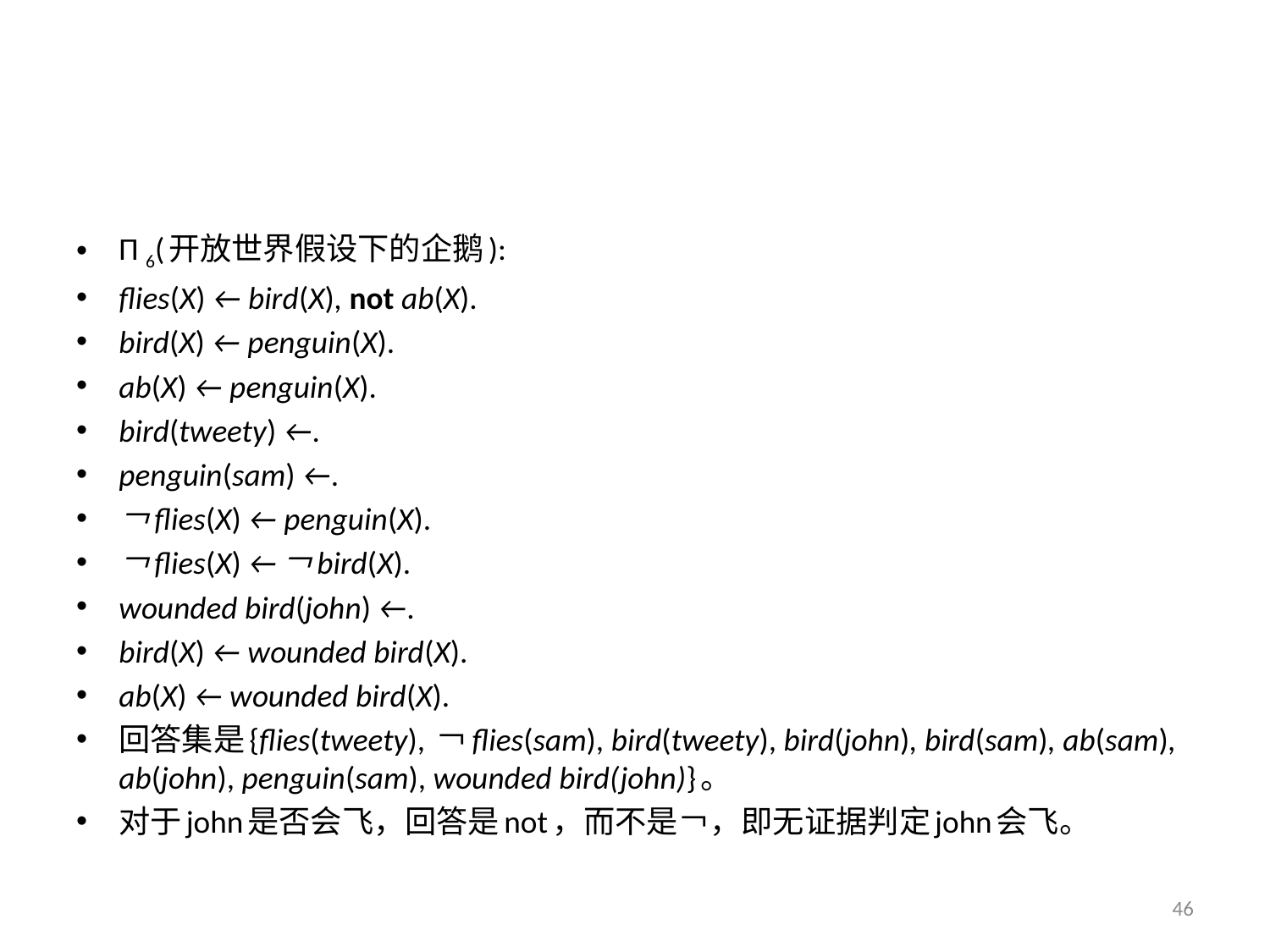

#
Π 6(开放世界假设下的企鹅):
flies(X) ← bird(X), not ab(X).
bird(X) ← penguin(X).
ab(X) ← penguin(X).
bird(tweety) ←.
penguin(sam) ←.
￢flies(X) ← penguin(X).
￢flies(X) ←￢bird(X).
wounded bird(john) ←.
bird(X) ← wounded bird(X).
ab(X) ← wounded bird(X).
回答集是{flies(tweety), ￢flies(sam), bird(tweety), bird(john), bird(sam), ab(sam), ab(john), penguin(sam), wounded bird(john)}。
对于john是否会飞，回答是not，而不是￢，即无证据判定john会飞。

46